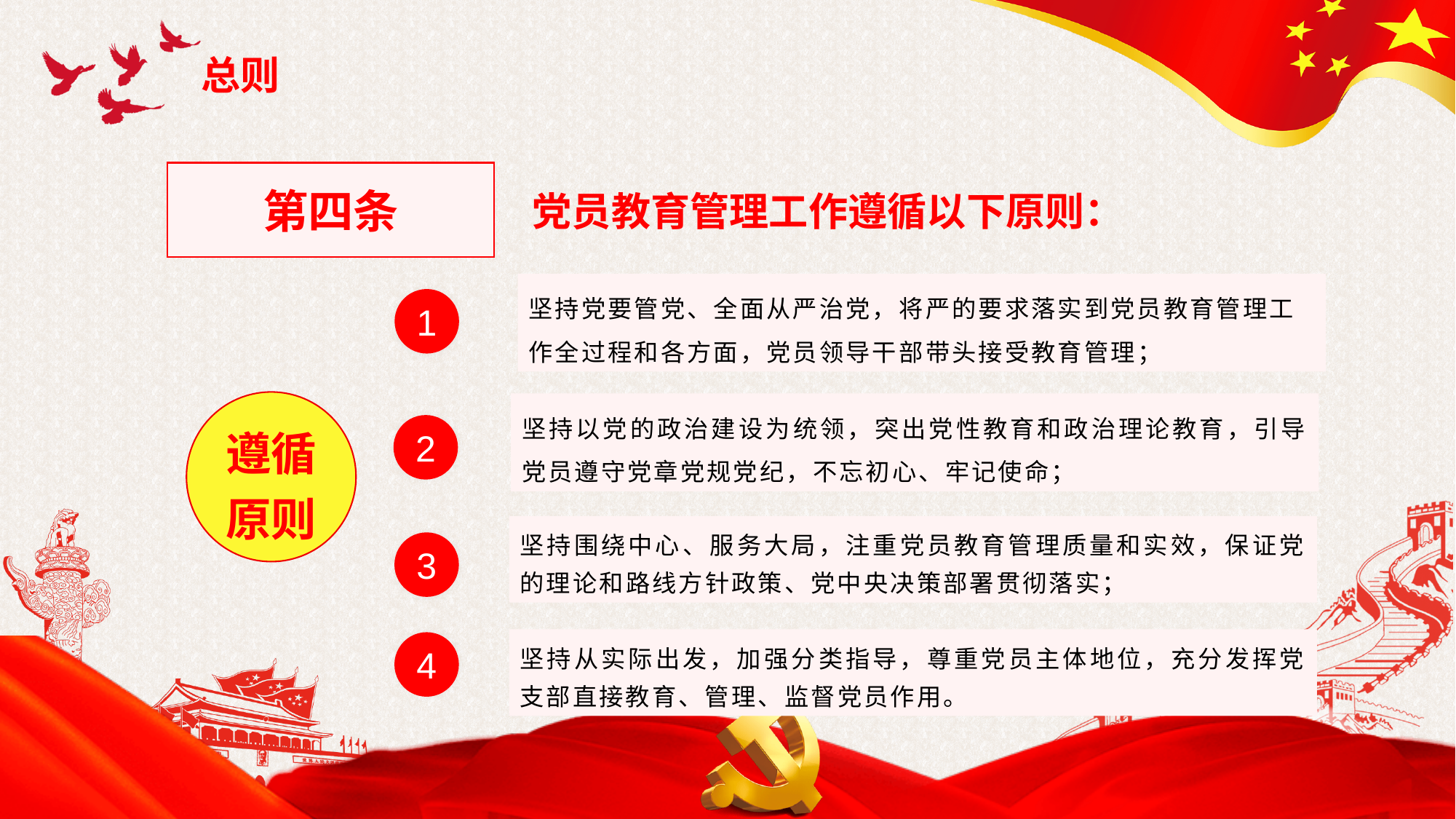

总则
党员教育管理工作遵循以下原则：
第四条
坚持党要管党、全面从严治党，将严的要求落实到党员教育管理工作全过程和各方面，党员领导干部带头接受教育管理；
1

遵循
原则
坚持以党的政治建设为统领，突出党性教育和政治理论教育，引导党员遵守党章党规党纪，不忘初心、牢记使命；
2
坚持围绕中心、服务大局，注重党员教育管理质量和实效，保证党的理论和路线方针政策、党中央决策部署贯彻落实；
3
坚持从实际出发，加强分类指导，尊重党员主体地位，充分发挥党支部直接教育、管理、监督党员作用。
4